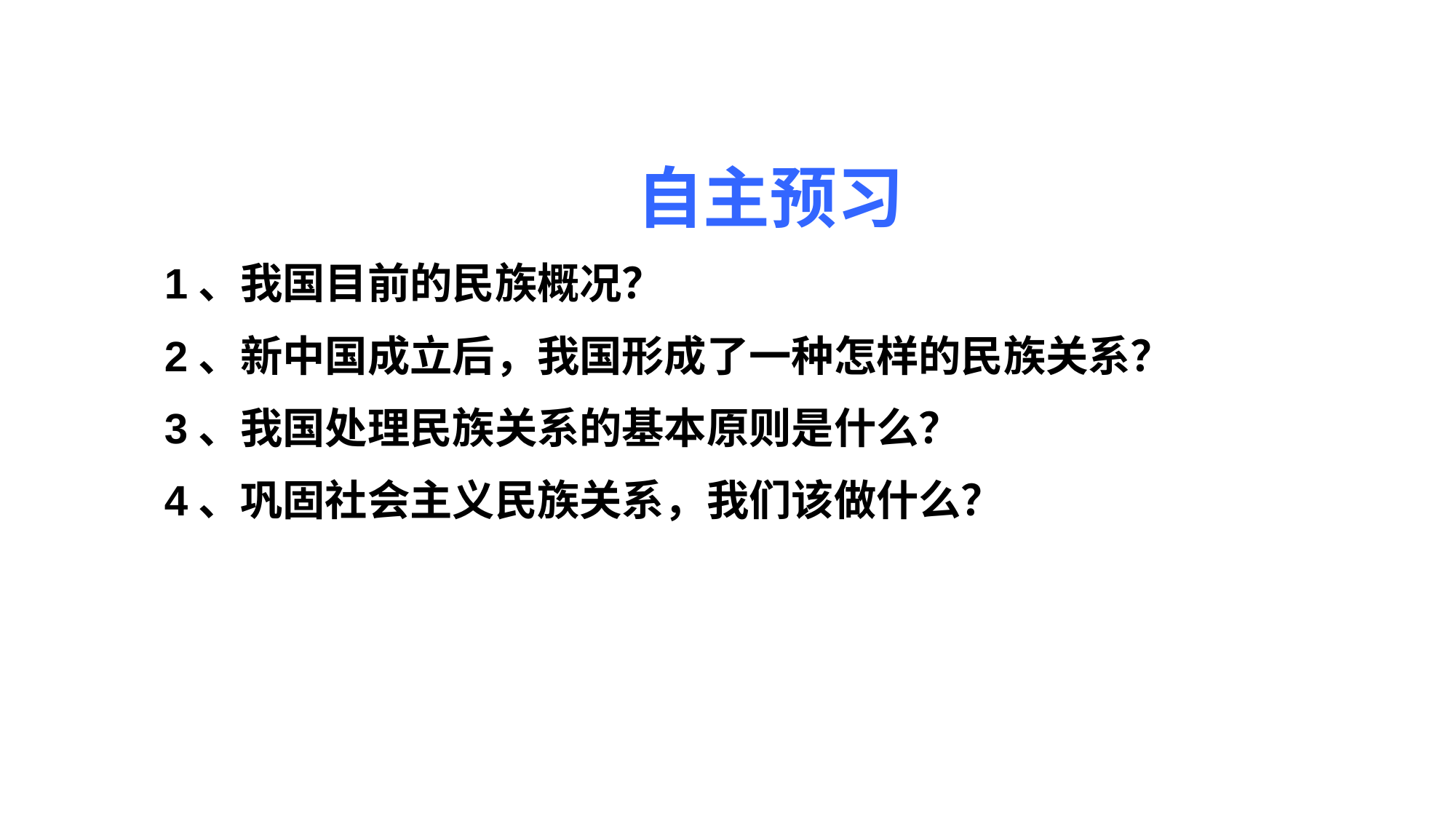

自主预习
1、我国目前的民族概况？
2、新中国成立后，我国形成了一种怎样的民族关系？
3、我国处理民族关系的基本原则是什么？
4、巩固社会主义民族关系，我们该做什么？